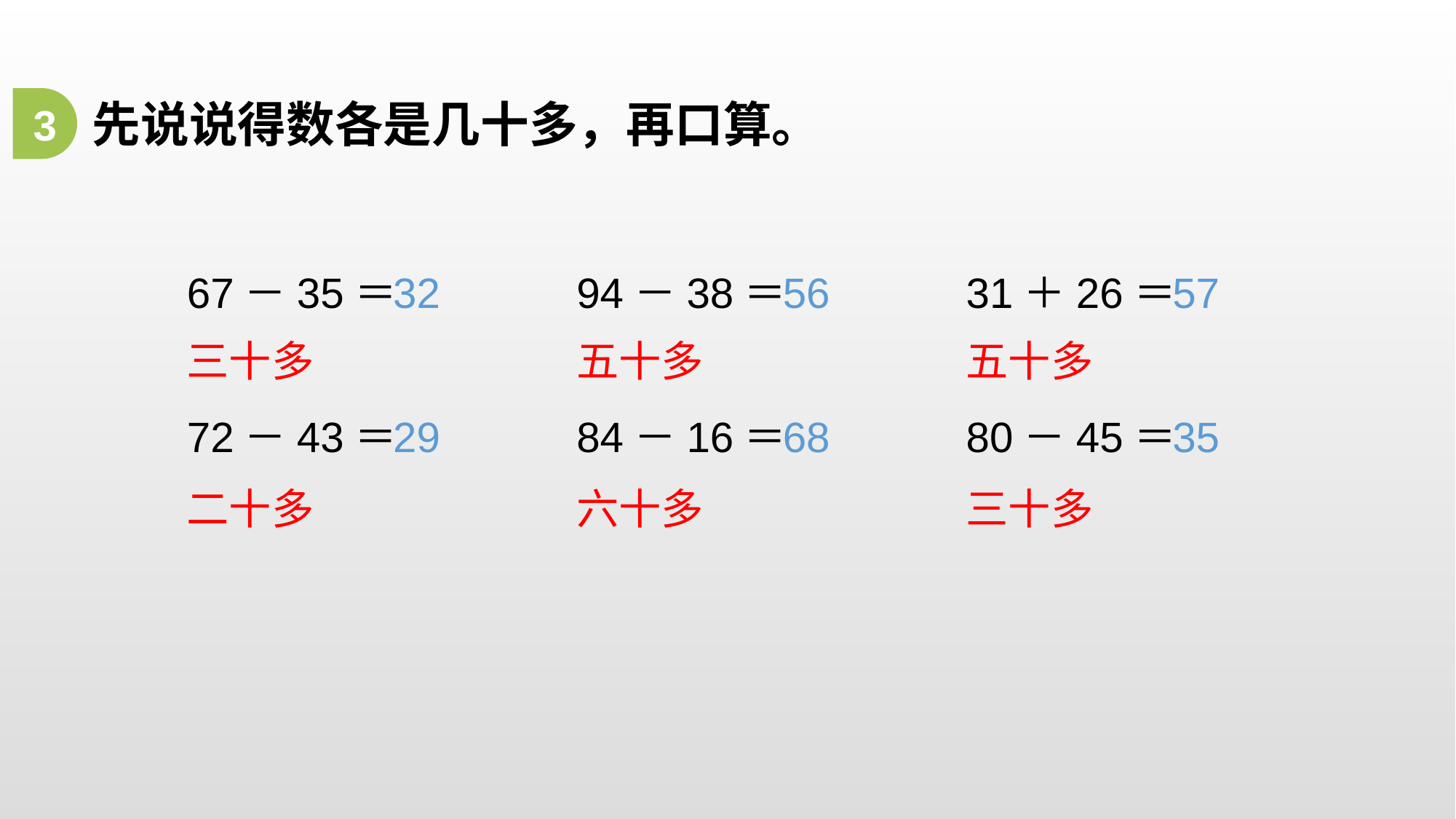

先说说得数各是几十多，再口算。
3
67－35＝
94－38＝
31＋26＝
32
56
57
三十多
五十多
五十多
72－43＝
84－16＝
80－45＝
29
68
35
二十多
六十多
三十多